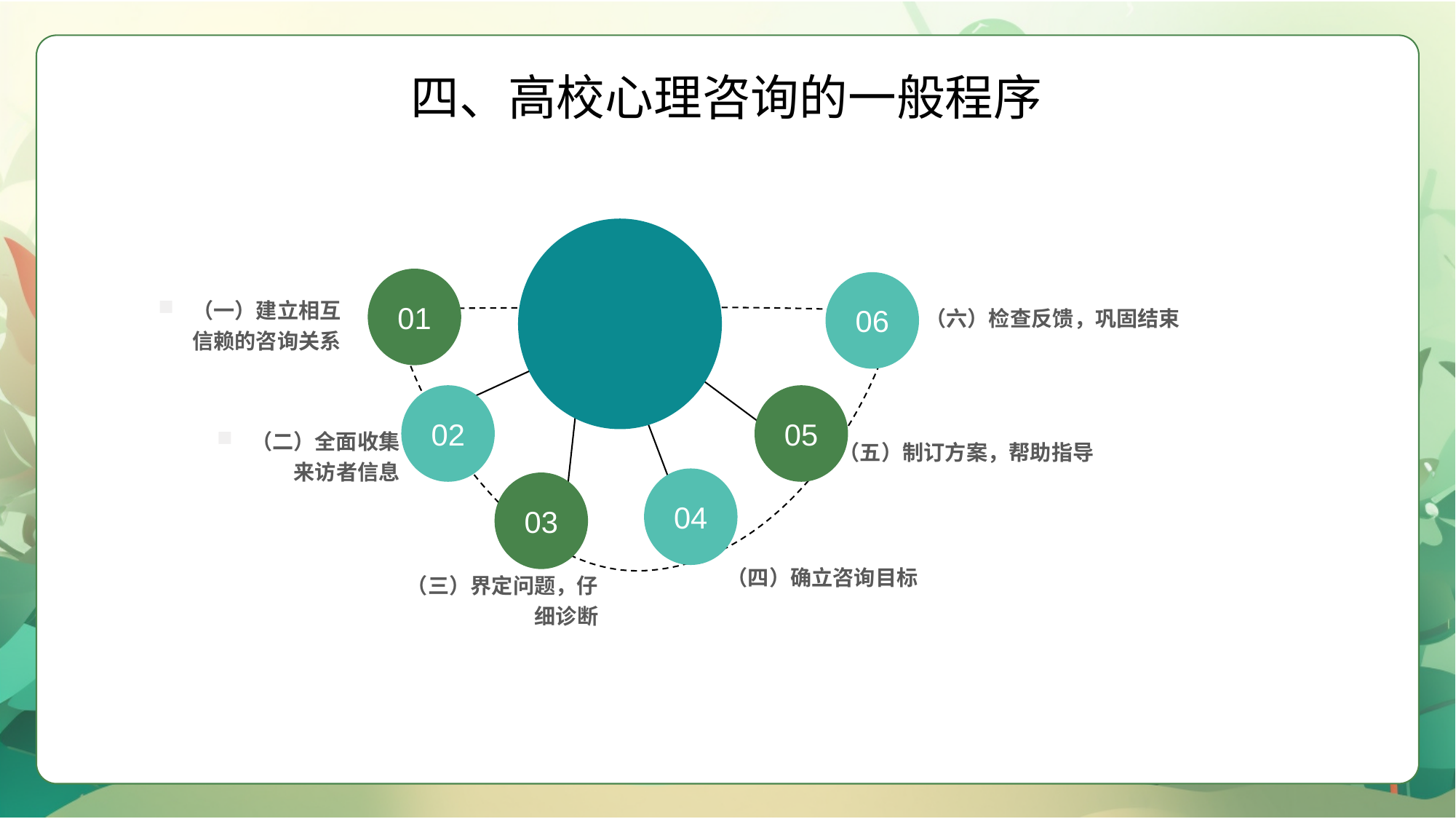

四、高校心理咨询的一般程序

01
06
（一）建立相互信赖的咨询关系
（六）检查反馈，巩固结束

02
05
（二）全面收集来访者信息
（五）制订方案，帮助指导
04
03
（四）确立咨询目标
（三）界定问题，仔细诊断